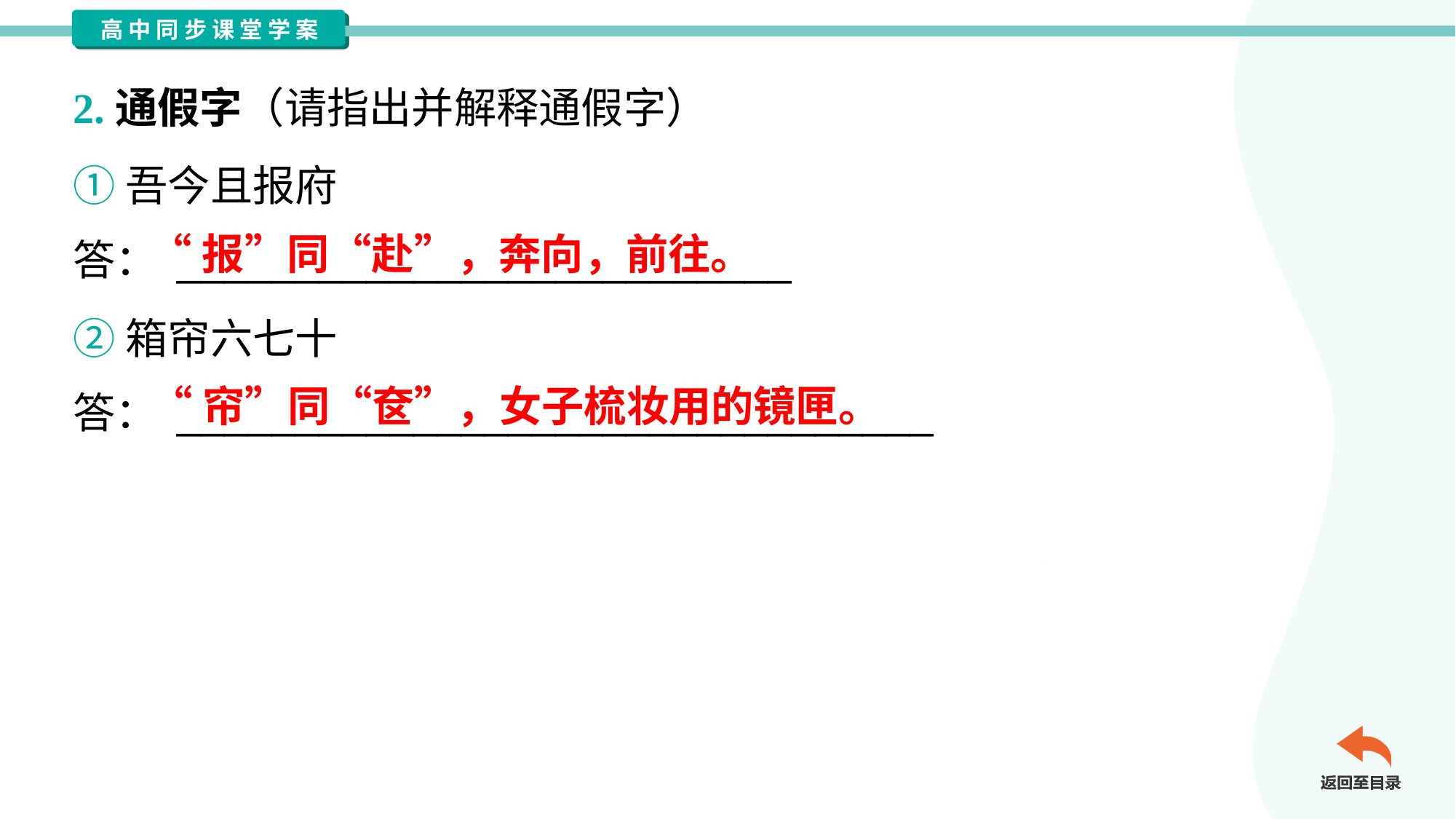

2.通假字（请指出并解释通假字）
①吾今且报府
答： __________________________
“报”同“赴”，奔向，前往。
②箱帘六七十
答： ________________________________
“帘”同“奁”，女子梳妆用的镜匣。